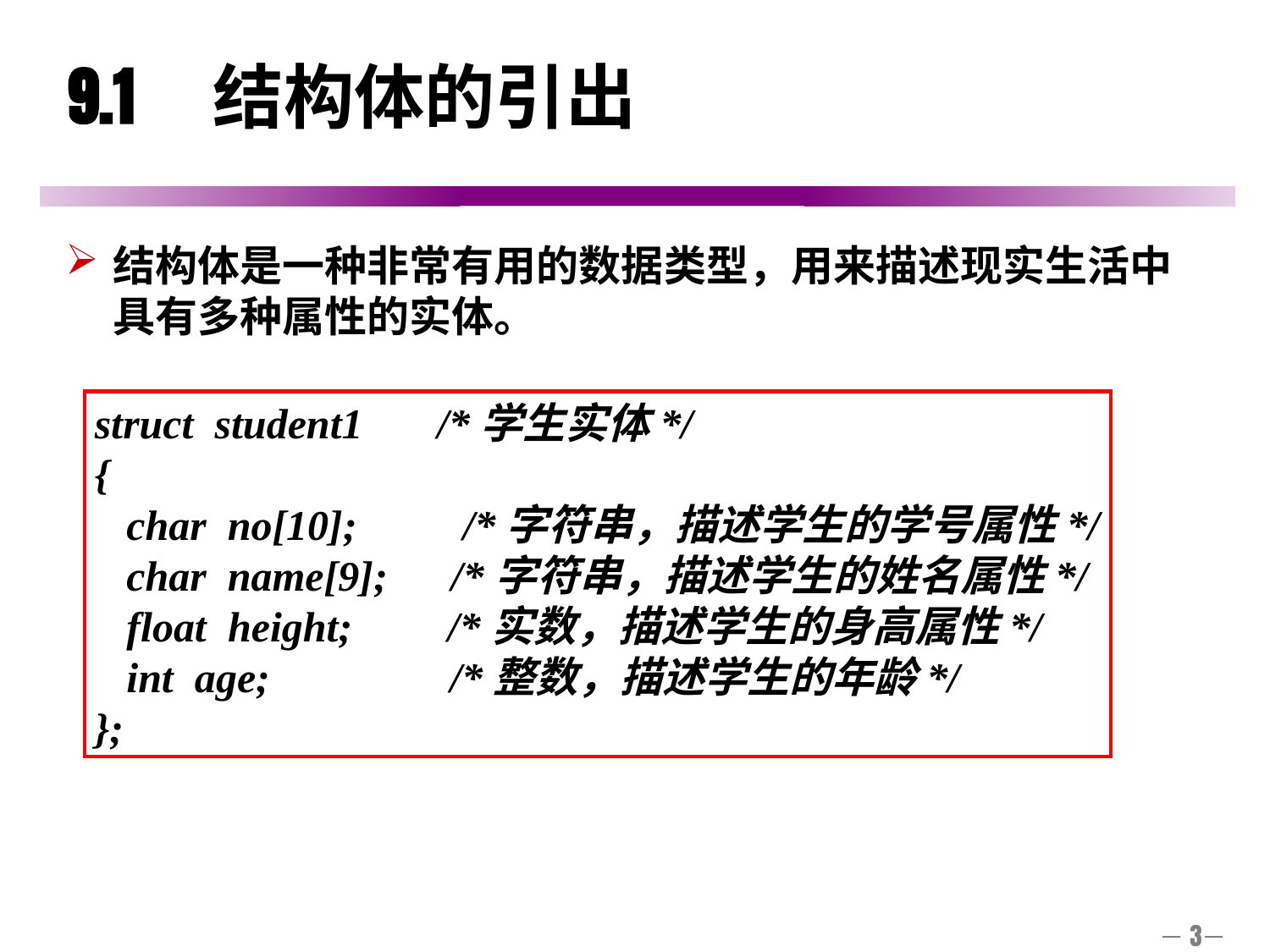

# 9.1　结构体的引出
结构体是一种非常有用的数据类型，用来描述现实生活中具有多种属性的实体。
struct  student1       /*学生实体*/
{
   char  no[10];          /*字符串，描述学生的学号属性*/
   char  name[9];      /*字符串，描述学生的姓名属性*/
   float  height;         /*实数，描述学生的身高属性*/
   int  age;                 /*整数，描述学生的年龄*/
};
－3－